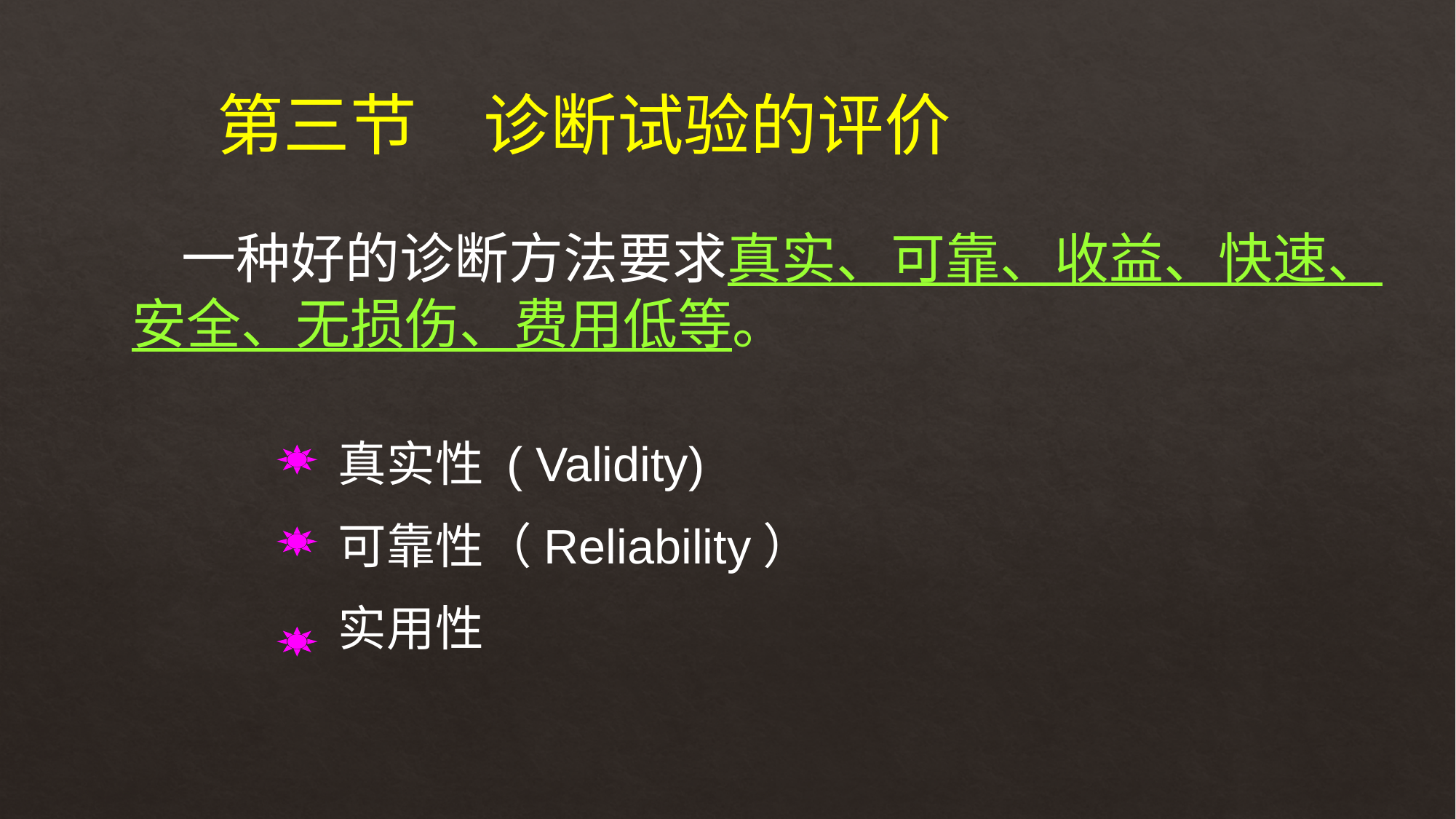

第三节　诊断试验的评价
   一种好的诊断方法要求真实、可靠、收益、快速、安全、无损伤、费用低等。
真实性 ( Validity)
可靠性（Reliability）
实用性